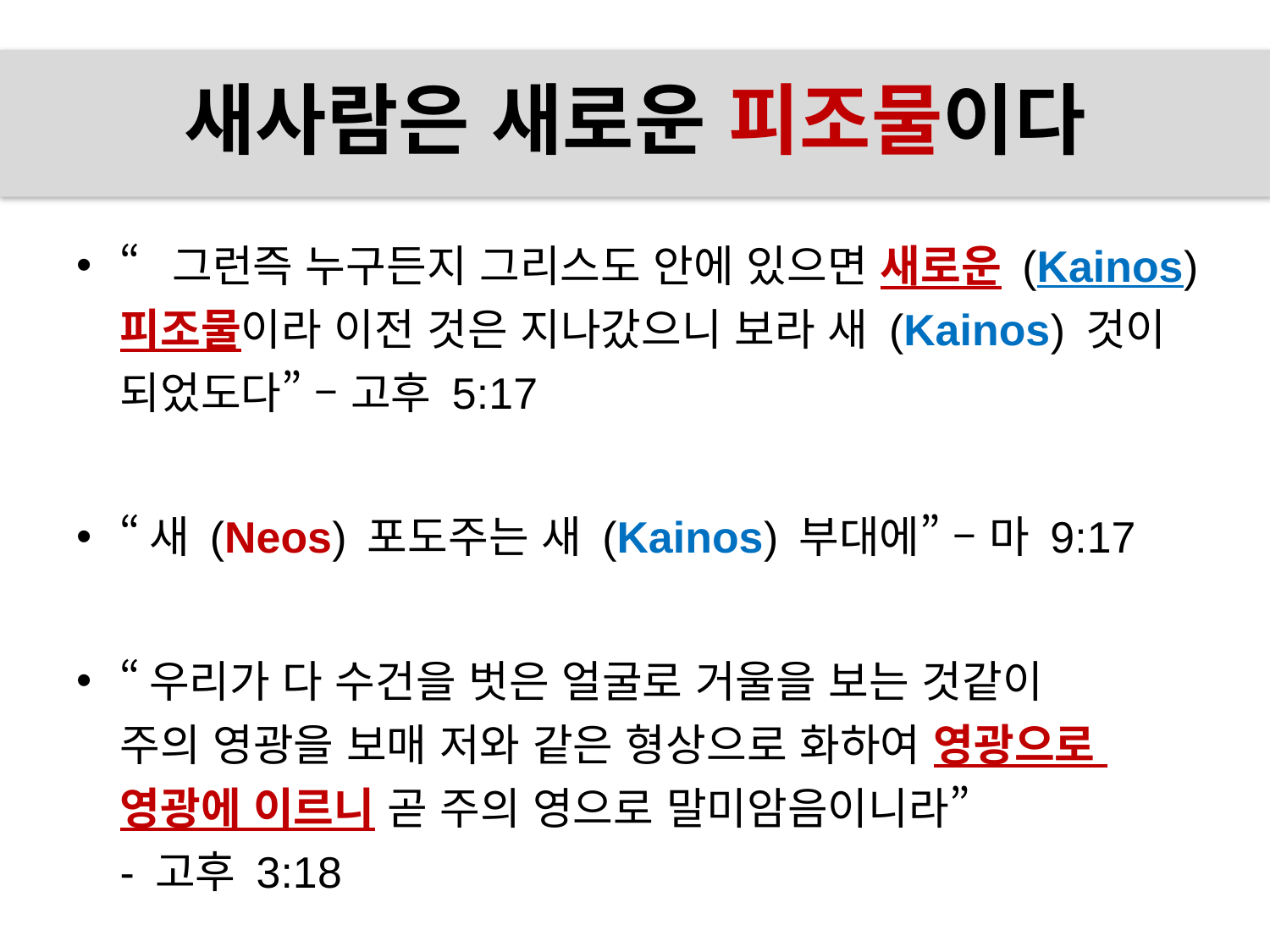

# 새사람은 새로운 피조물이다

“그런즉 누구든지 그리스도 안에 있으면 새로운 (Kainos) 피조물이라 이전 것은 지나갔으니 보라 새 (Kainos) 것이 되었도다” – 고후 5:17

“새 (Neos) 포도주는 새 (Kainos) 부대에” – 마 9:17

“우리가 다 수건을 벗은 얼굴로 거울을 보는 것같이
주의 영광을 보매 저와 같은 형상으로 화하여 영광으로
영광에 이르니 곧 주의 영으로 말미암음이니라”
- 고후 3:18